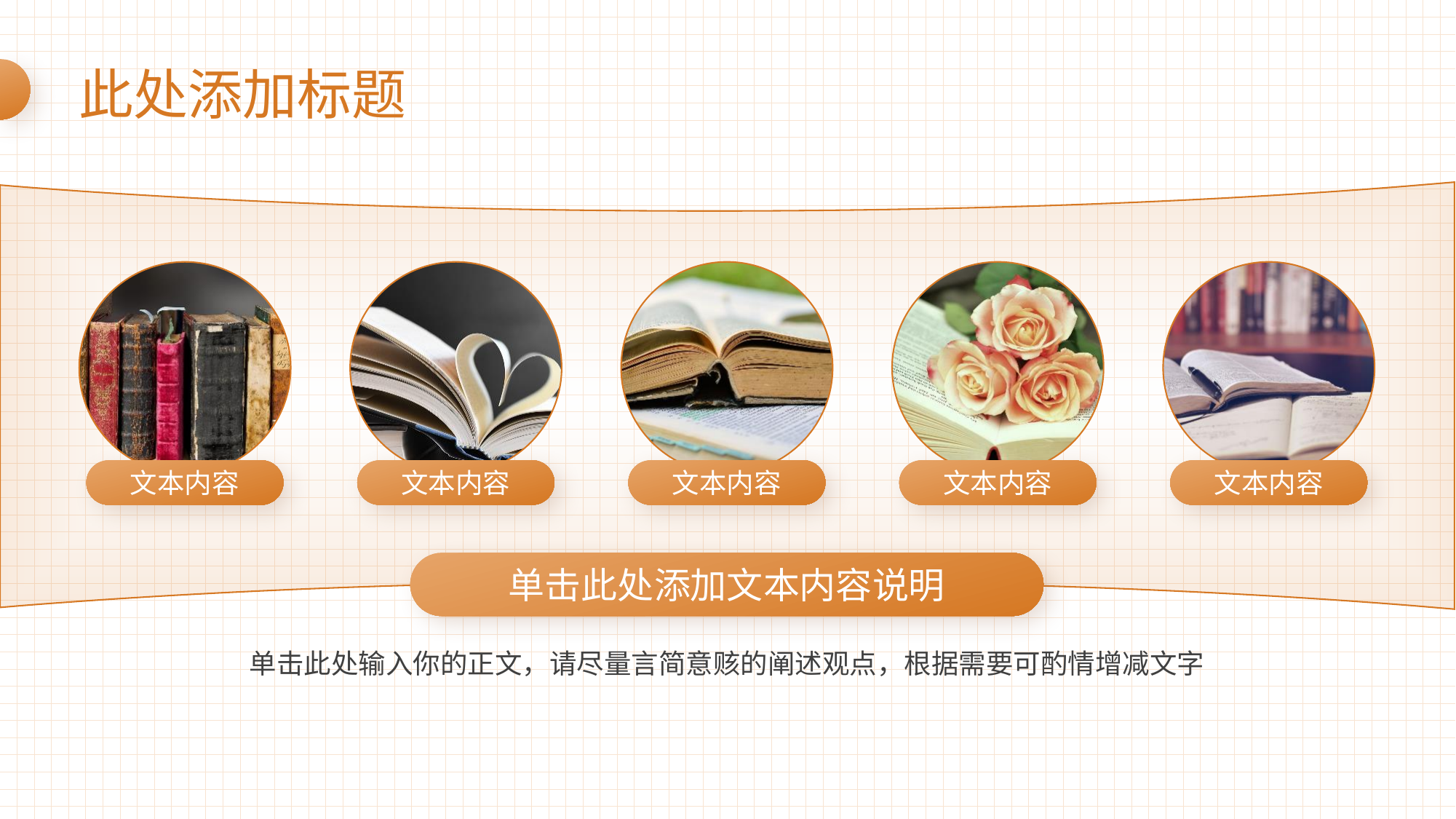

此处添加标题

文本内容

文本内容

文本内容

文本内容

文本内容
单击此处添加文本内容说明
单击此处输入你的正文，请尽量言简意赅的阐述观点，根据需要可酌情增减文字